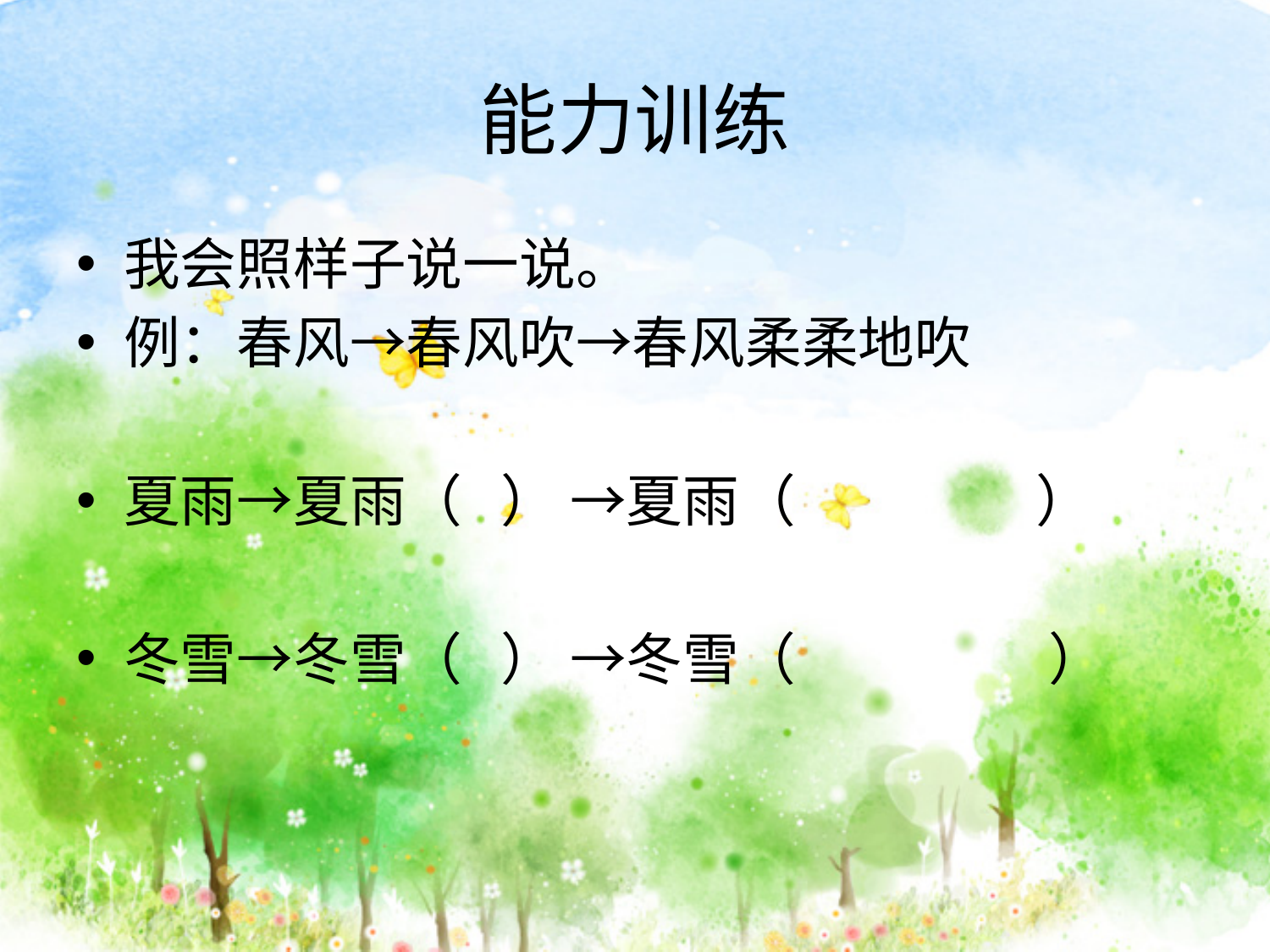

# 能力训练
我会照样子说一说。
例：春风→春风吹→春风柔柔地吹

夏雨→夏雨（   ） →夏雨（                   ）

冬雪→冬雪（   ） →冬雪（                    ）